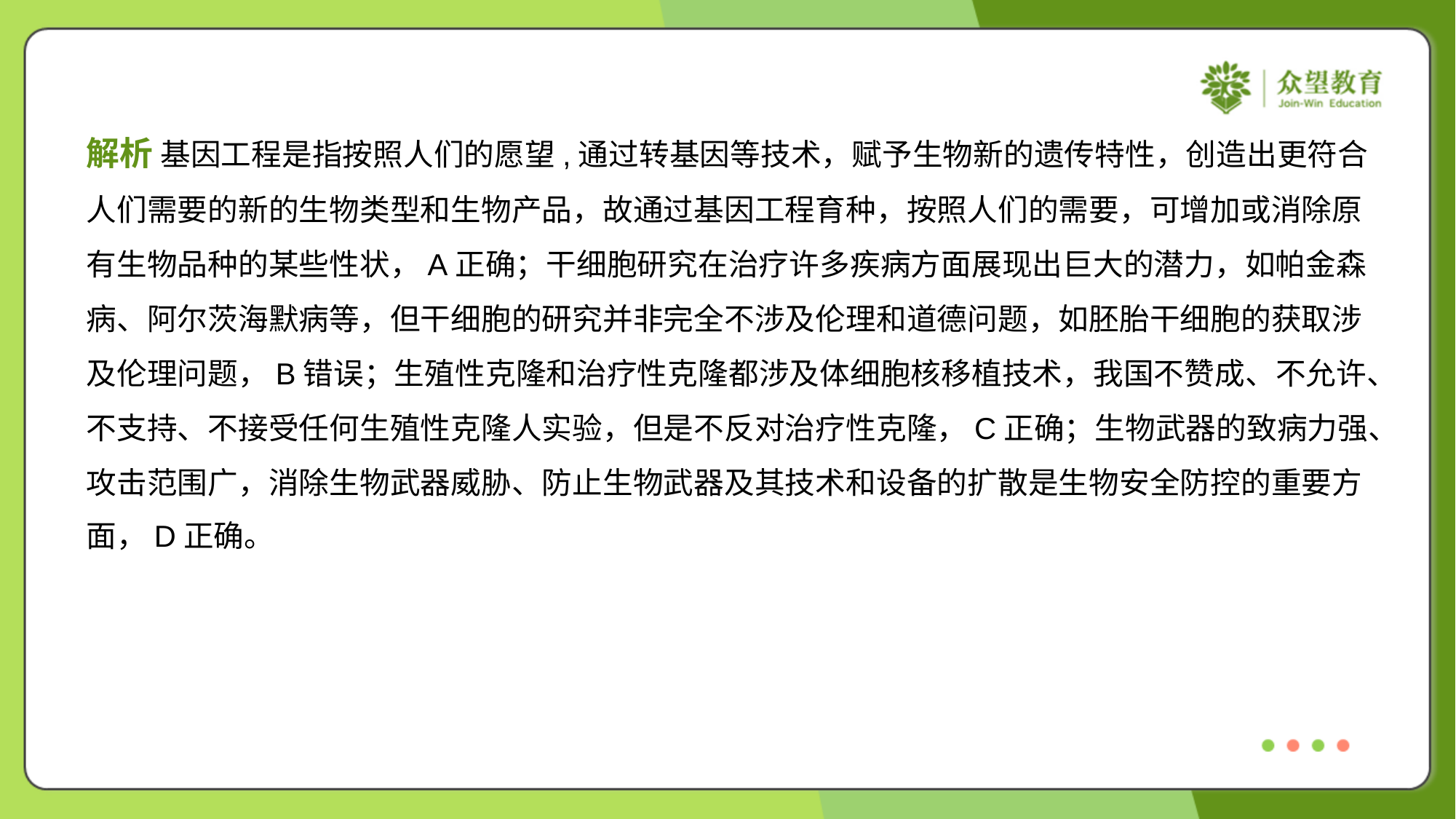

解析 基因工程是指按照人们的愿望,通过转基因等技术，赋予生物新的遗传特性，创造出更符合
人们需要的新的生物类型和生物产品，故通过基因工程育种，按照人们的需要，可增加或消除原
有生物品种的某些性状，A正确；干细胞研究在治疗许多疾病方面展现出巨大的潜力，如帕金森
病、阿尔茨海默病等，但干细胞的研究并非完全不涉及伦理和道德问题，如胚胎干细胞的获取涉
及伦理问题，B错误；生殖性克隆和治疗性克隆都涉及体细胞核移植技术，我国不赞成、不允许、
不支持、不接受任何生殖性克隆人实验，但是不反对治疗性克隆，C正确；生物武器的致病力强、
攻击范围广，消除生物武器威胁、防止生物武器及其技术和设备的扩散是生物安全防控的重要方
面，D正确。